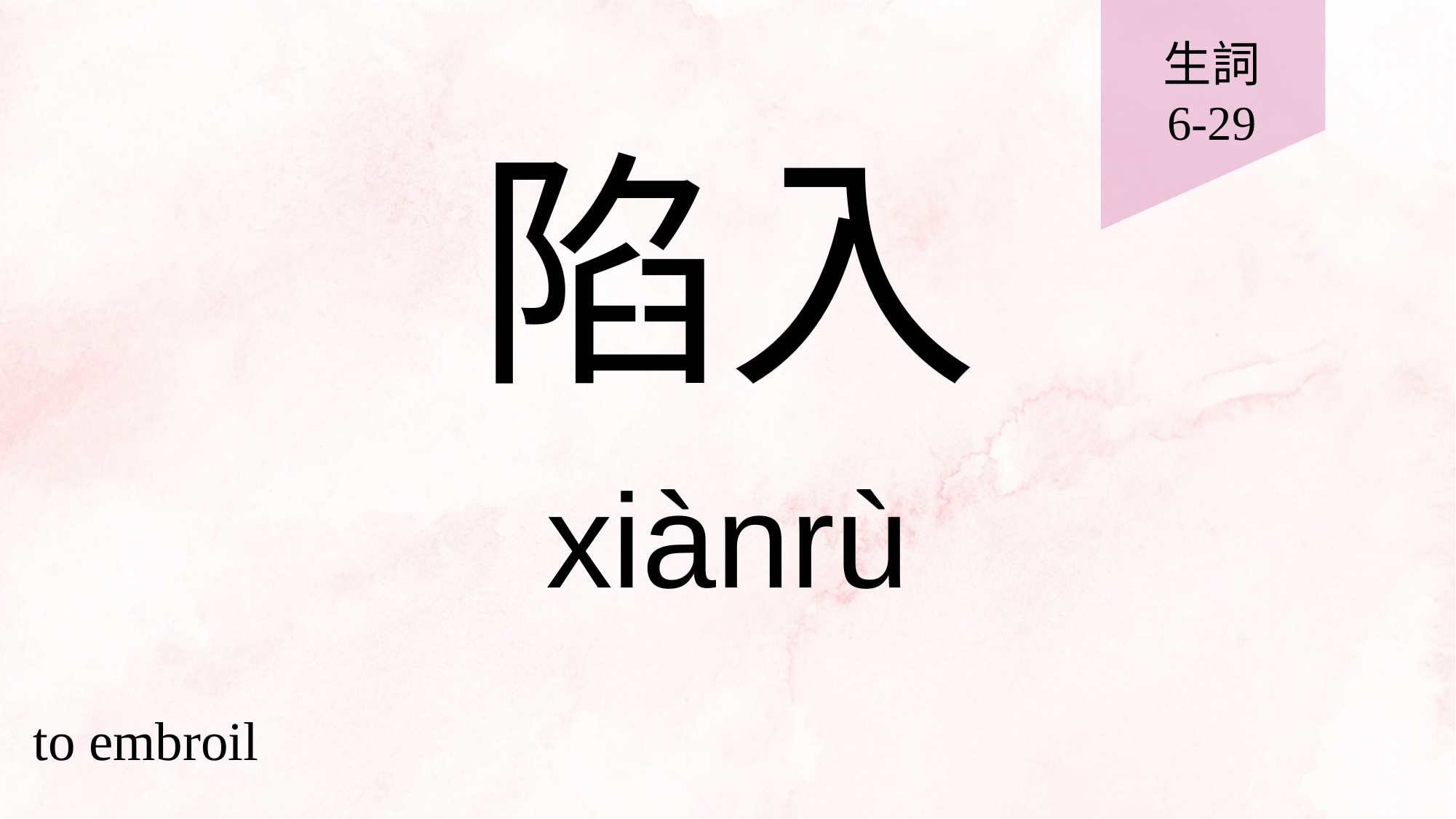

生詞
6-29
# 陷入
xiànrù
to embroil